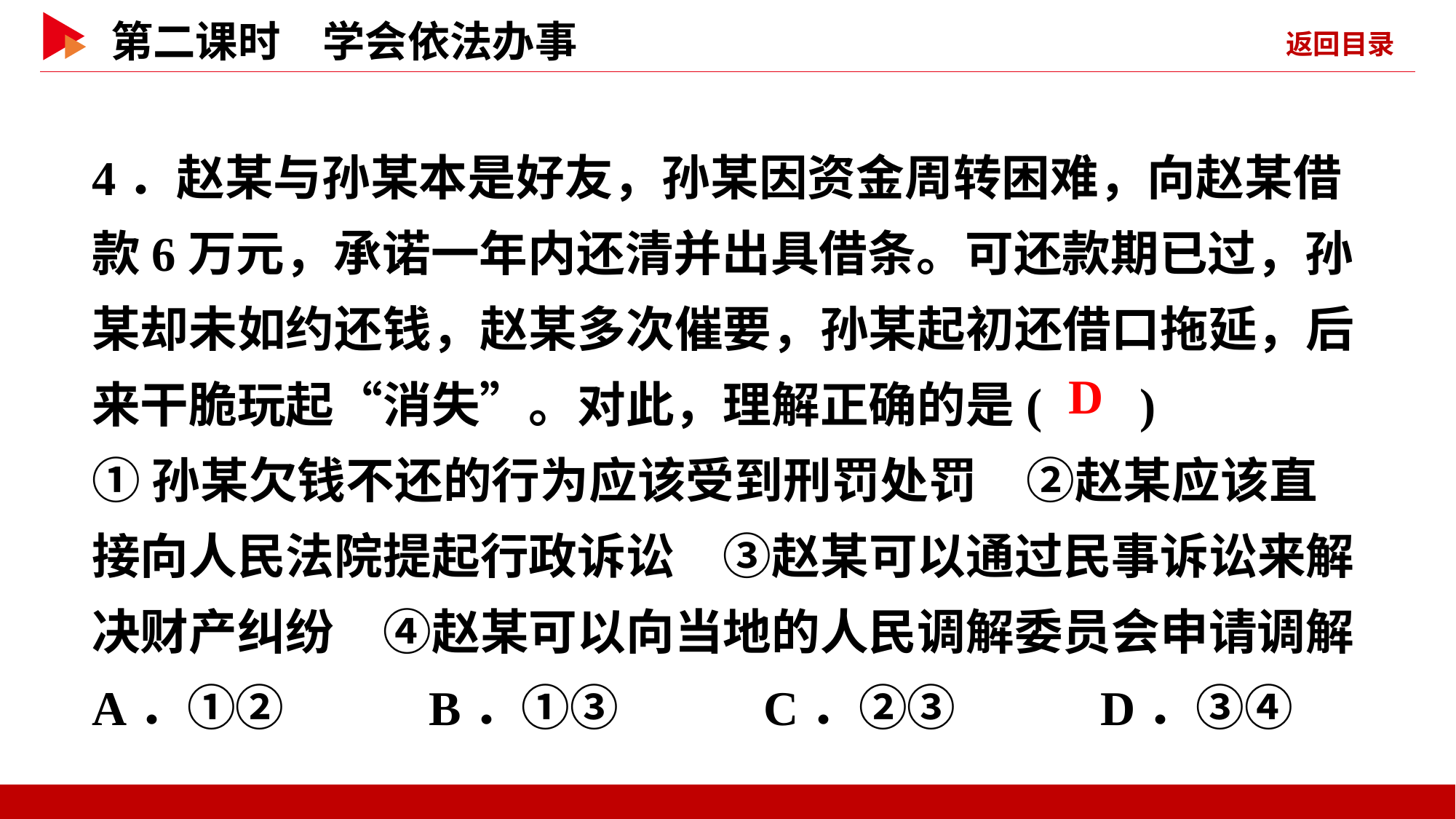

4．赵某与孙某本是好友，孙某因资金周转困难，向赵某借款6万元，承诺一年内还清并出具借条。可还款期已过，孙某却未如约还钱，赵某多次催要，孙某起初还借口拖延，后来干脆玩起“消失”。对此，理解正确的是(        )
①孙某欠钱不还的行为应该受到刑罚处罚　②赵某应该直接向人民法院提起行政诉讼　③赵某可以通过民事诉讼来解决财产纠纷　④赵某可以向当地的人民调解委员会申请调解
A．①②            B．①③            C．②③            D．③④
   D